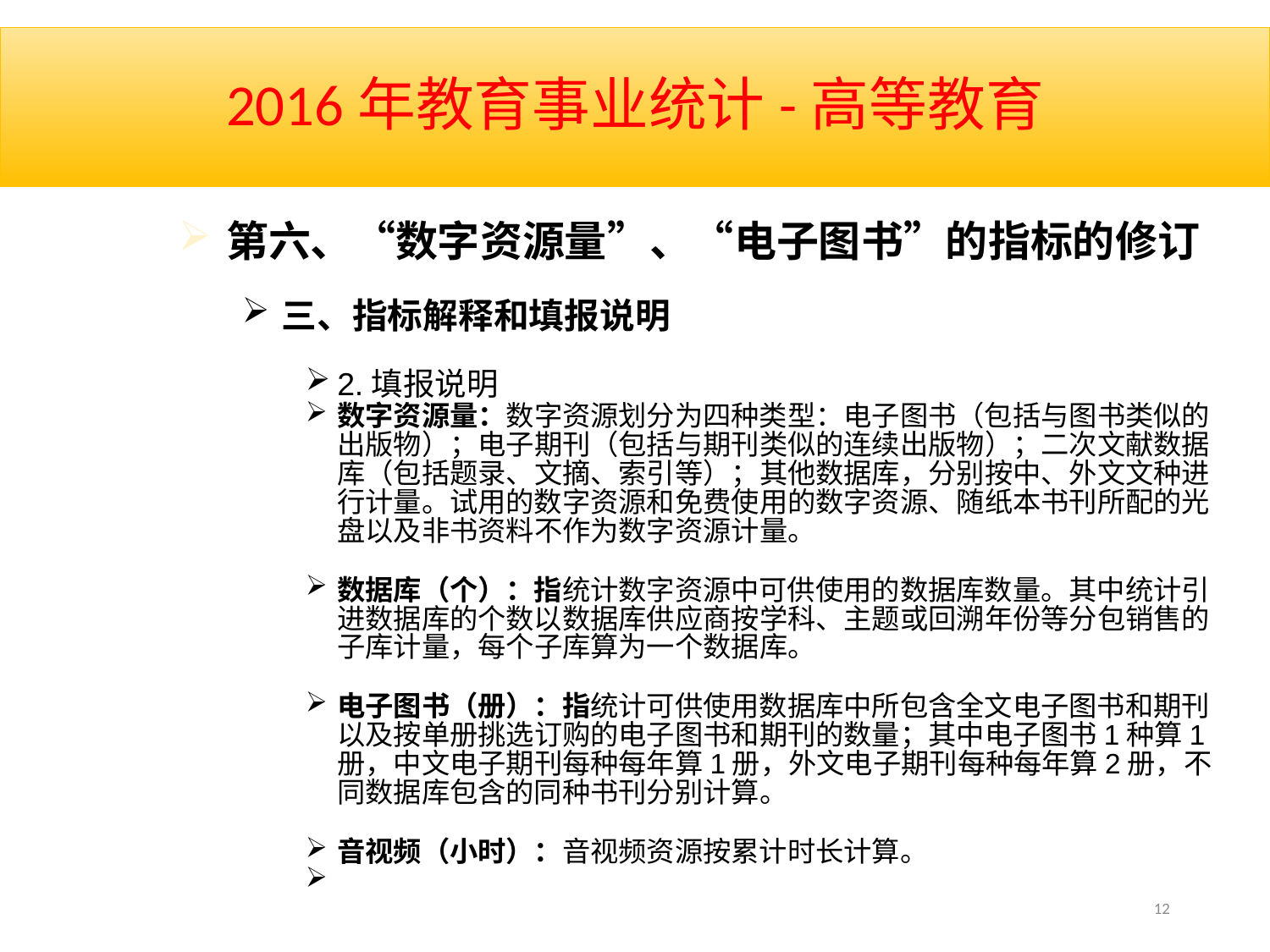

# 2016年教育事业统计-高等教育
第六、“数字资源量”、“电子图书”的指标的修订

三、指标解释和填报说明

2.填报说明
数字资源量：数字资源划分为四种类型：电子图书（包括与图书类似的出版物）；电子期刊（包括与期刊类似的连续出版物）；二次文献数据库（包括题录、文摘、索引等）；其他数据库，分别按中、外文文种进行计量。试用的数字资源和免费使用的数字资源、随纸本书刊所配的光盘以及非书资料不作为数字资源计量。

数据库（个）：指统计数字资源中可供使用的数据库数量。其中统计引进数据库的个数以数据库供应商按学科、主题或回溯年份等分包销售的子库计量，每个子库算为一个数据库。

电子图书（册）：指统计可供使用数据库中所包含全文电子图书和期刊以及按单册挑选订购的电子图书和期刊的数量；其中电子图书1种算1册，中文电子期刊每种每年算1册，外文电子期刊每种每年算2册，不同数据库包含的同种书刊分别计算。

音视频（小时）：音视频资源按累计时长计算。

12